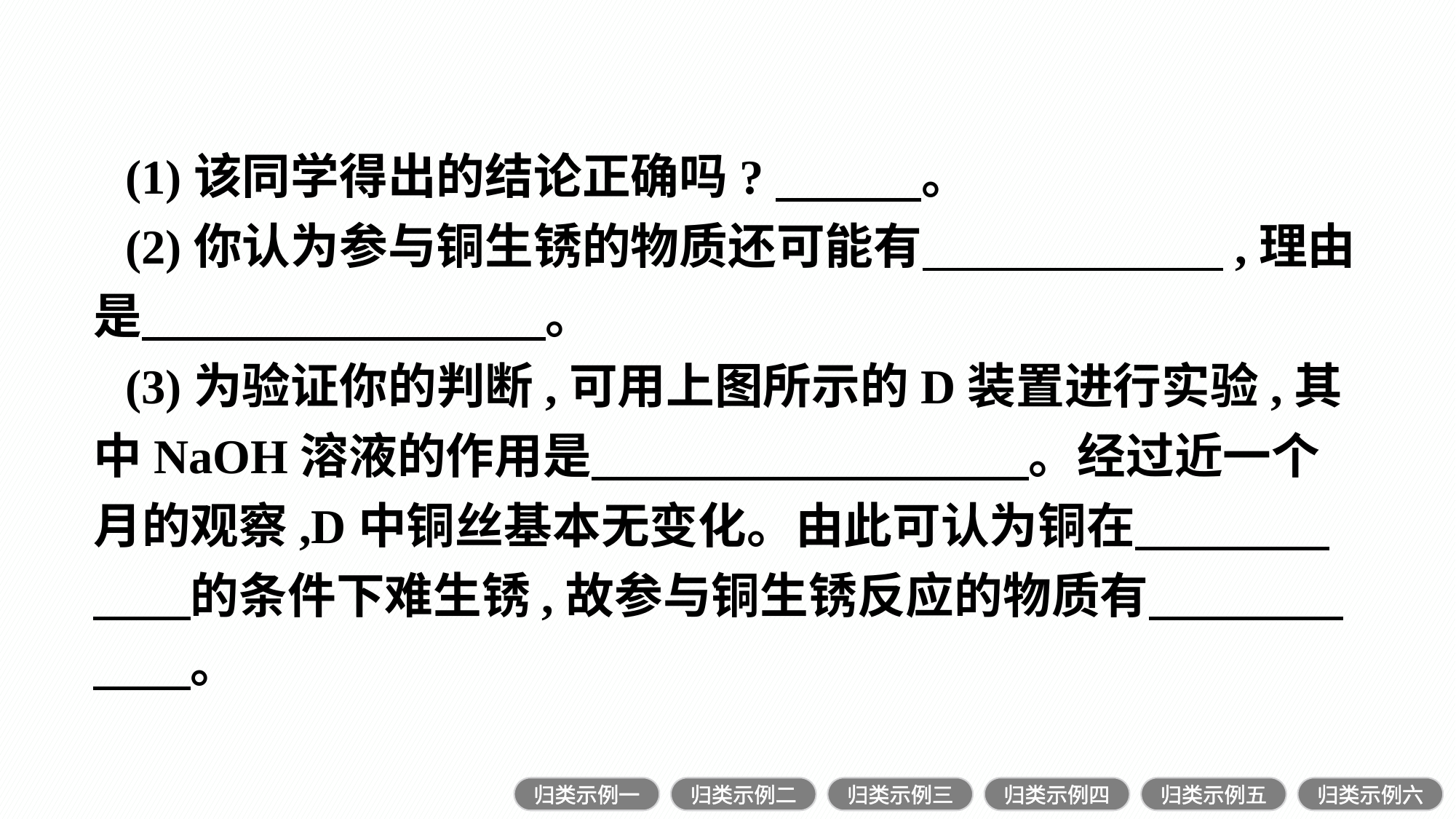

(1)该同学得出的结论正确吗?　　　。
(2)你认为参与铜生锈的物质还可能有　　　              ,理由是 　                               。
(3)为验证你的判断,可用上图所示的D装置进行实验,其中NaOH溶液的作用是　　　　　　　　　。经过近一个月的观察,D中铜丝基本无变化。由此可认为铜在　　　　　　的条件下难生锈,故参与铜生锈反应的物质有　　　　　　。